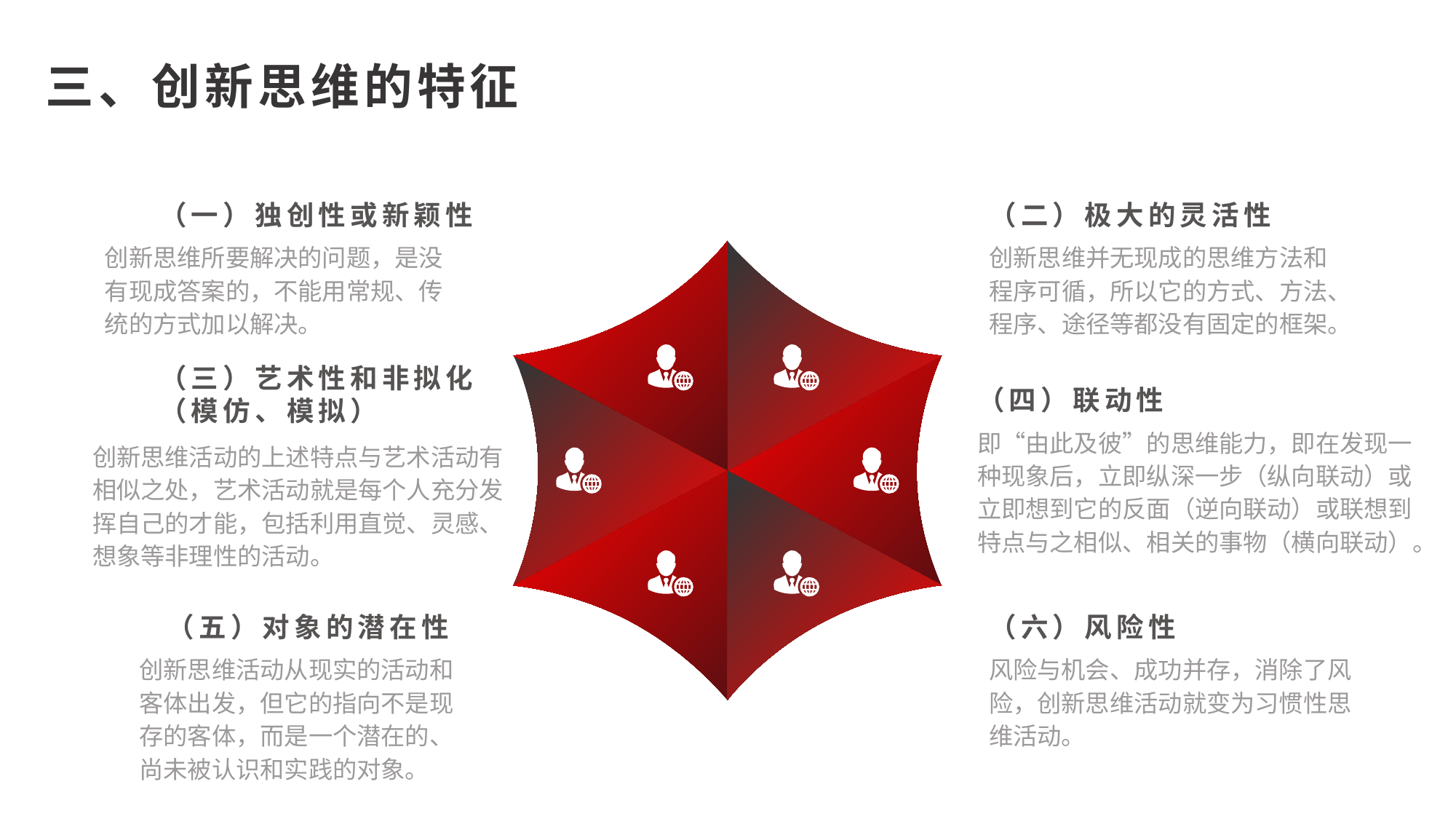

三、创新思维的特征
（一）独创性或新颖性
创新思维所要解决的问题，是没有现成答案的，不能用常规、传统的方式加以解决。
（二）极大的灵活性
创新思维并无现成的思维方法和程序可循，所以它的方式、方法、程序、途径等都没有固定的框架。

（三）艺术性和非拟化（模仿、模拟）
创新思维活动的上述特点与艺术活动有相似之处，艺术活动就是每个人充分发挥自己的才能，包括利用直觉、灵感、想象等非理性的活动。
（四）联动性
即“由此及彼”的思维能力，即在发现一种现象后，立即纵深一步（纵向联动）或立即想到它的反面（逆向联动）或联想到特点与之相似、相关的事物（横向联动）。
（五）对象的潜在性
创新思维活动从现实的活动和客体出发，但它的指向不是现存的客体，而是一个潜在的、尚未被认识和实践的对象。
（六）风险性
风险与机会、成功并存，消除了风险，创新思维活动就变为习惯性思维活动。